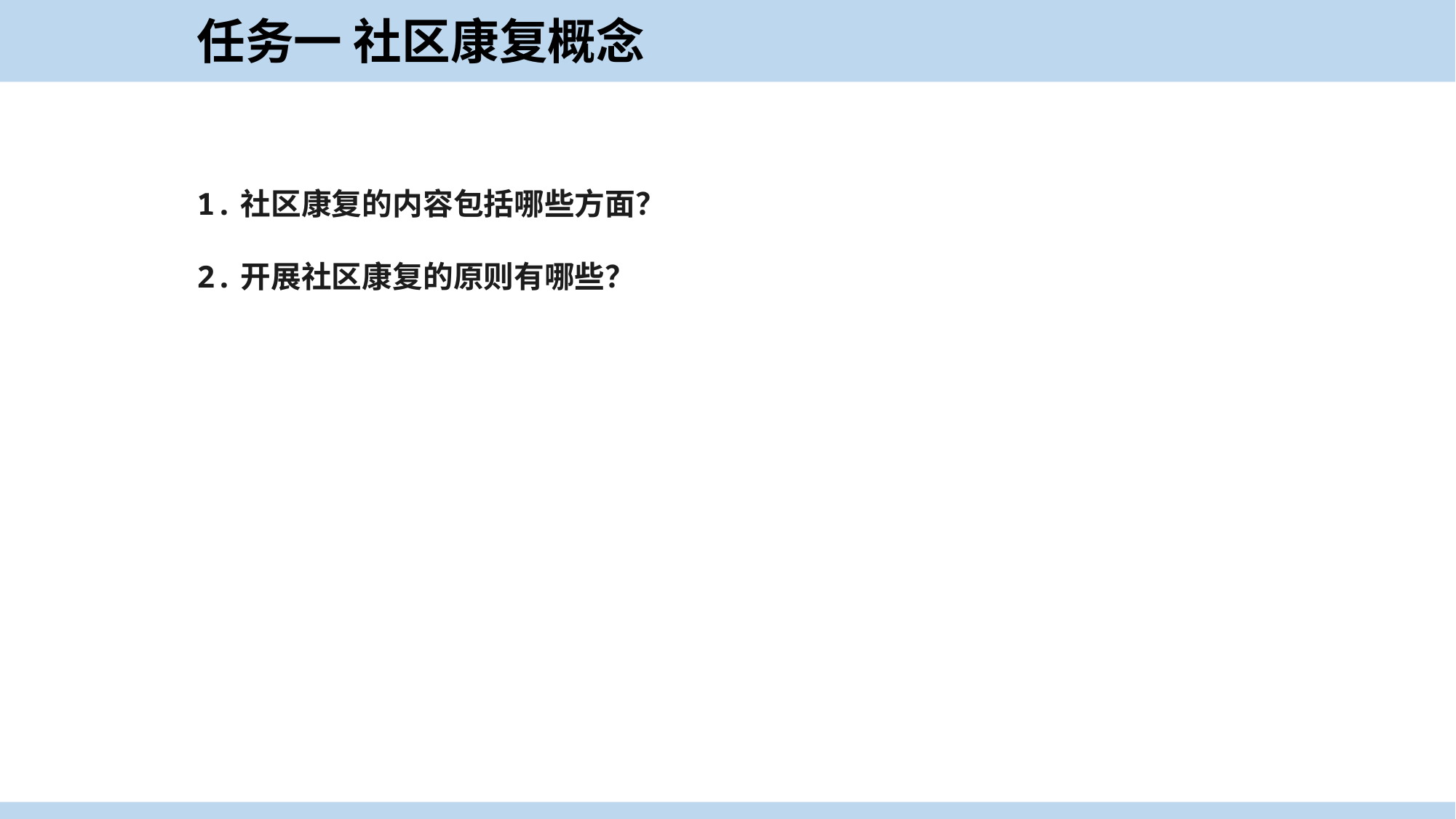

任务一 社区康复概念
1.社区康复的内容包括哪些方面？
2.开展社区康复的原则有哪些？